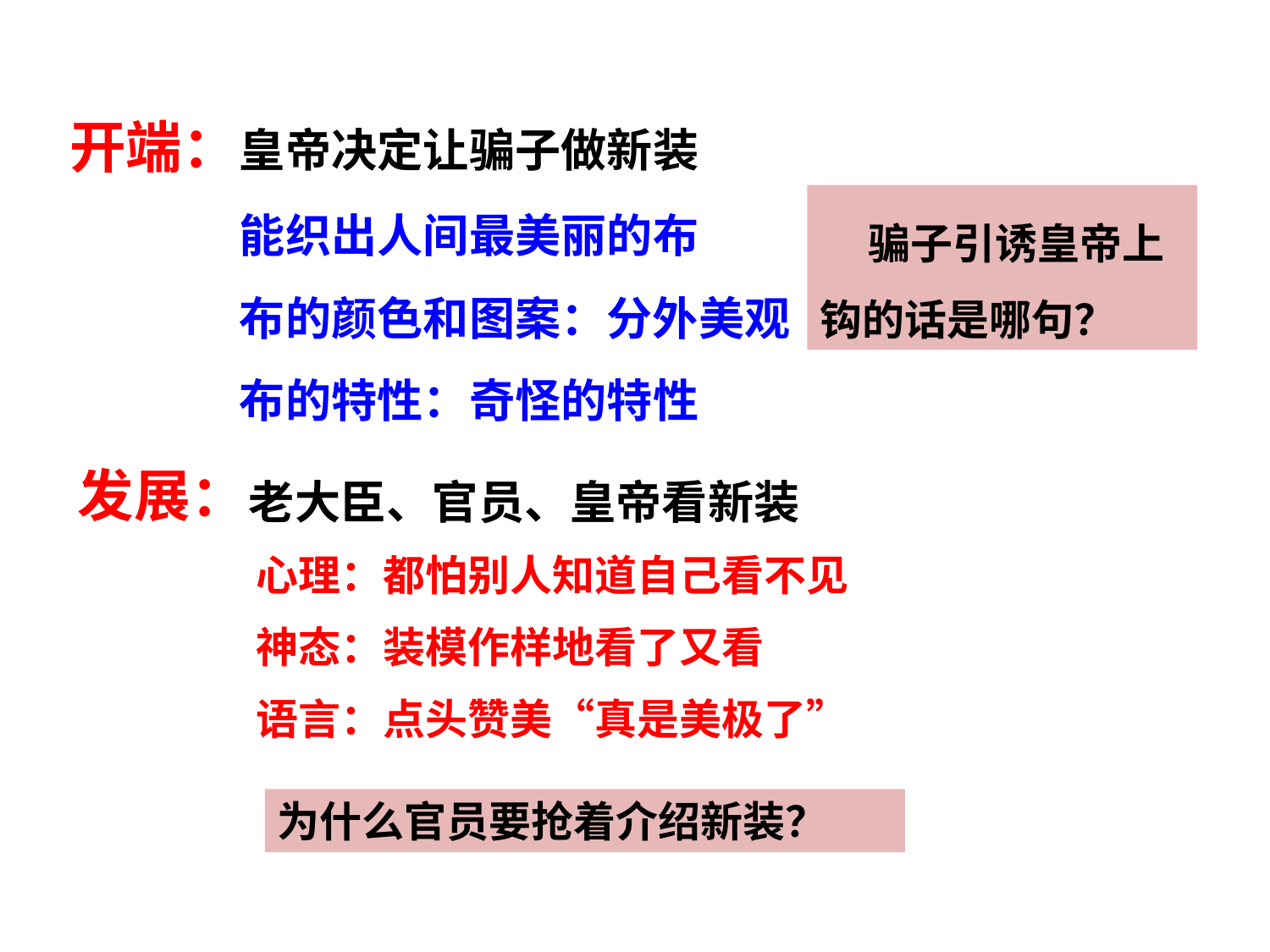

开端：
皇帝决定让骗子做新装
能织出人间最美丽的布
布的颜色和图案：分外美观
布的特性：奇怪的特性
    骗子引诱皇帝上钩的话是哪句？
发展：
老大臣、官员、皇帝看新装
心理：都怕别人知道自己看不见
神态：装模作样地看了又看
语言：点头赞美“真是美极了”
为什么官员要抢着介绍新装？